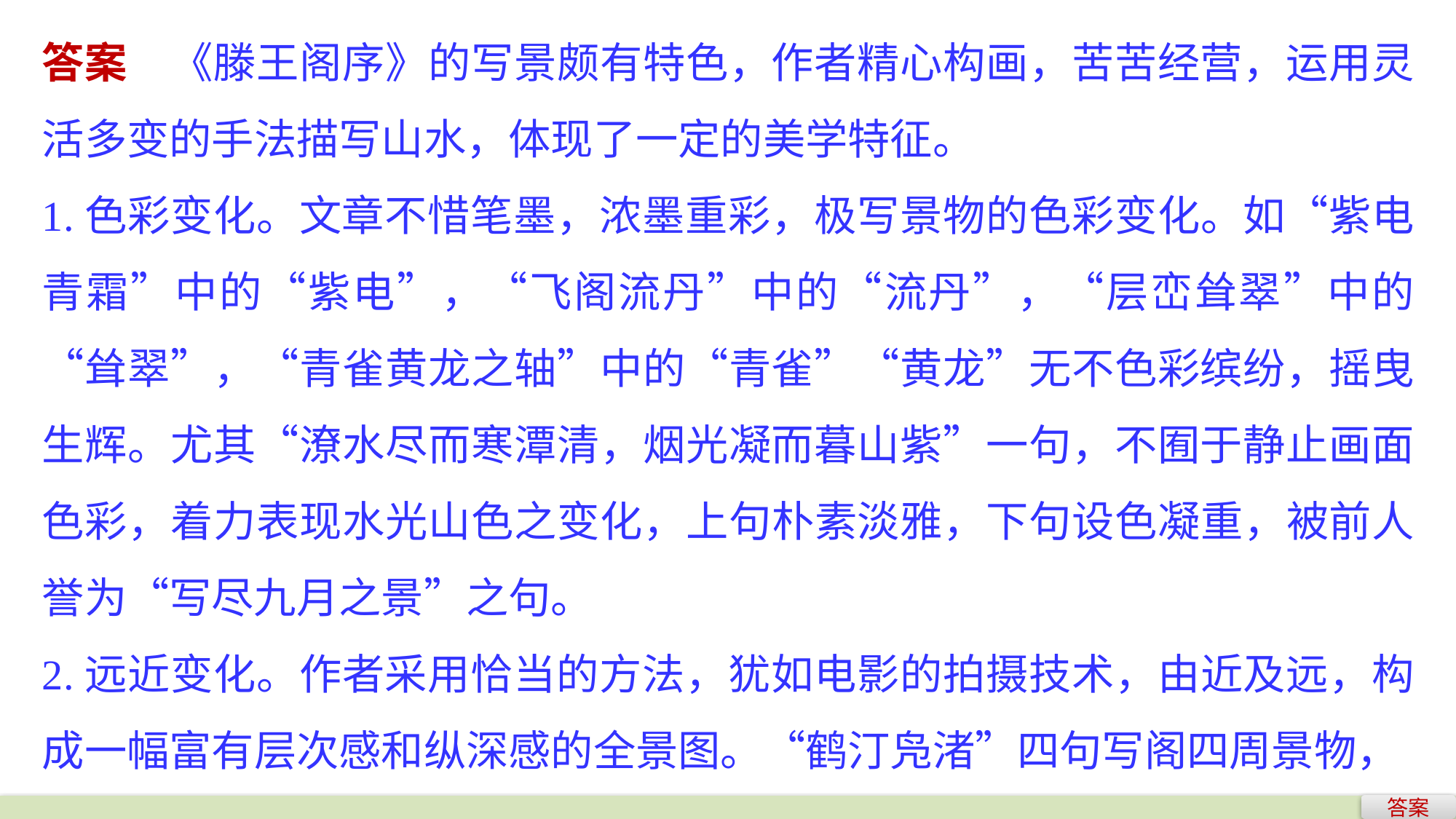

答案　《滕王阁序》的写景颇有特色，作者精心构画，苦苦经营，运用灵活多变的手法描写山水，体现了一定的美学特征。
1.色彩变化。文章不惜笔墨，浓墨重彩，极写景物的色彩变化。如“紫电青霜”中的“紫电”，“飞阁流丹”中的“流丹”，“层峦耸翠”中的“耸翠”，“青雀黄龙之轴”中的“青雀”“黄龙”无不色彩缤纷，摇曳生辉。尤其“潦水尽而寒潭清，烟光凝而暮山紫”一句，不囿于静止画面色彩，着力表现水光山色之变化，上句朴素淡雅，下句设色凝重，被前人誉为“写尽九月之景”之句。
2.远近变化。作者采用恰当的方法，犹如电影的拍摄技术，由近及远，构成一幅富有层次感和纵深感的全景图。“鹤汀凫渚”四句写阁四周景物，
答案